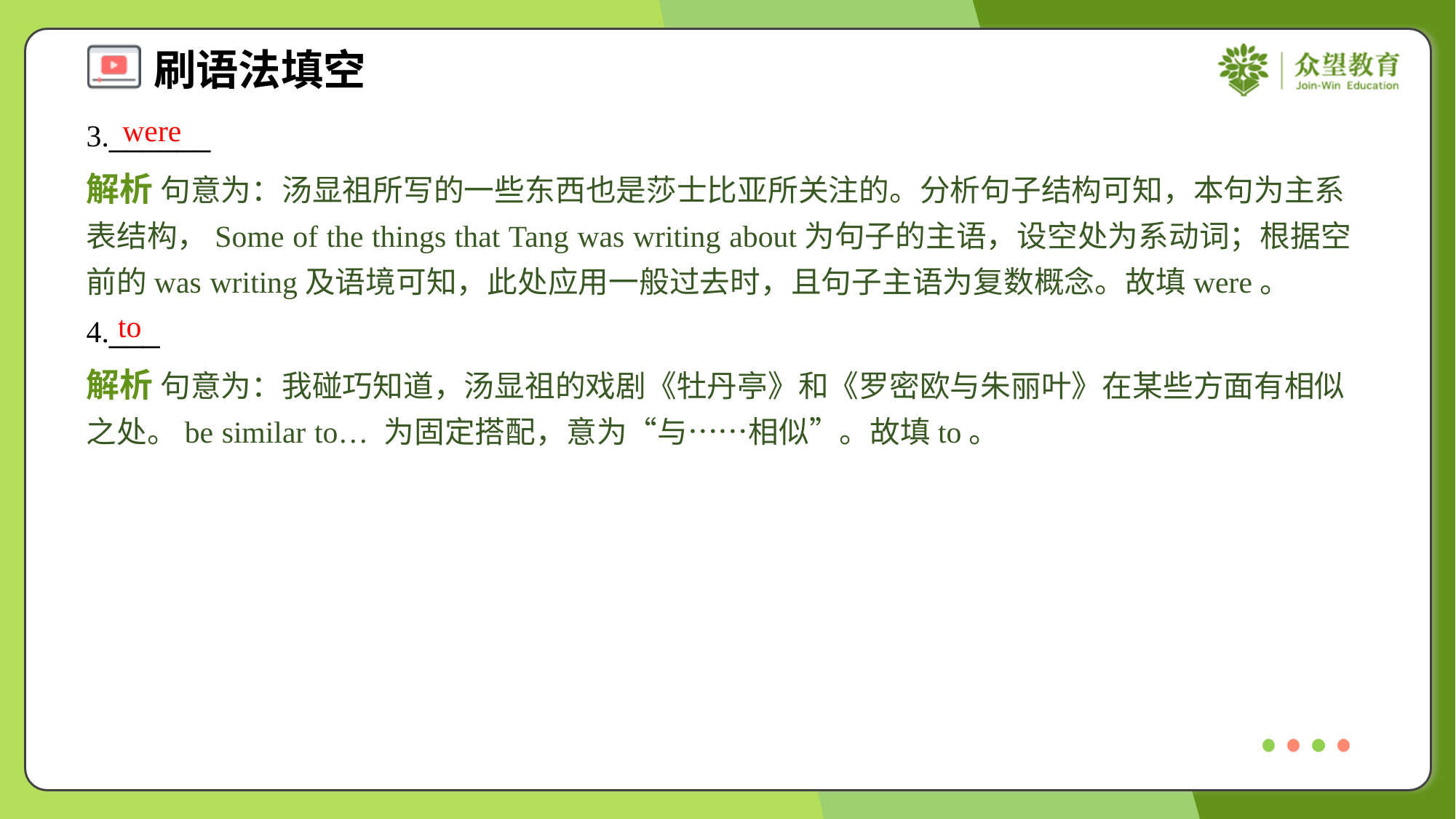

were
3.______
解析 句意为：汤显祖所写的一些东西也是莎士比亚所关注的。分析句子结构可知，本句为主系表结构，Some of the things that Tang was writing about为句子的主语，设空处为系动词；根据空前的was writing及语境可知，此处应用一般过去时，且句子主语为复数概念。故填were。
to
4.___
解析 句意为：我碰巧知道，汤显祖的戏剧《牡丹亭》和《罗密欧与朱丽叶》在某些方面有相似之处。be similar to… 为固定搭配，意为“与……相似”。故填to。